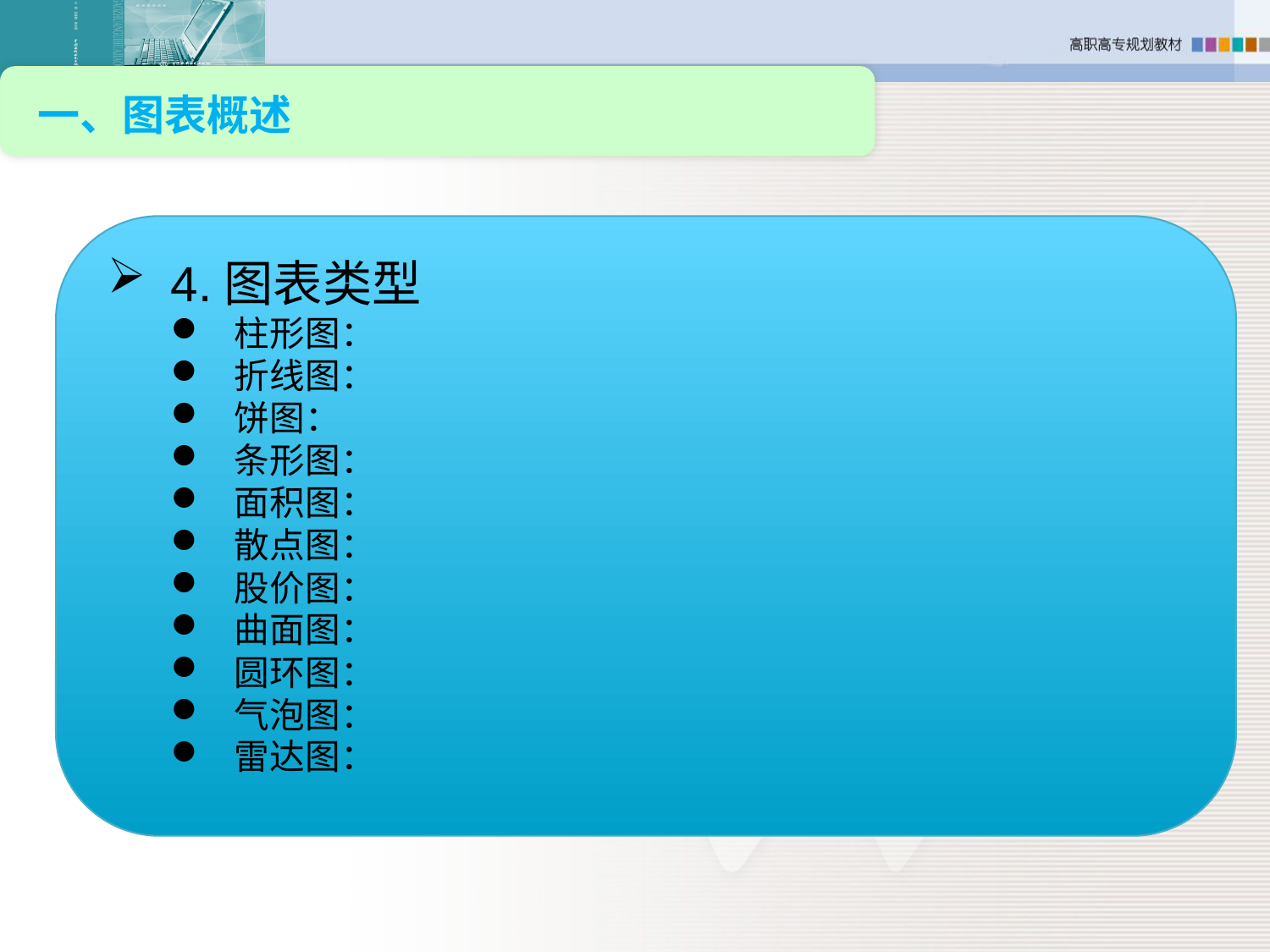

一、图表概述

4.图表类型
柱形图：
折线图：
饼图：
条形图：
面积图：
散点图：
股价图：
曲面图：
圆环图：
气泡图：
雷达图：